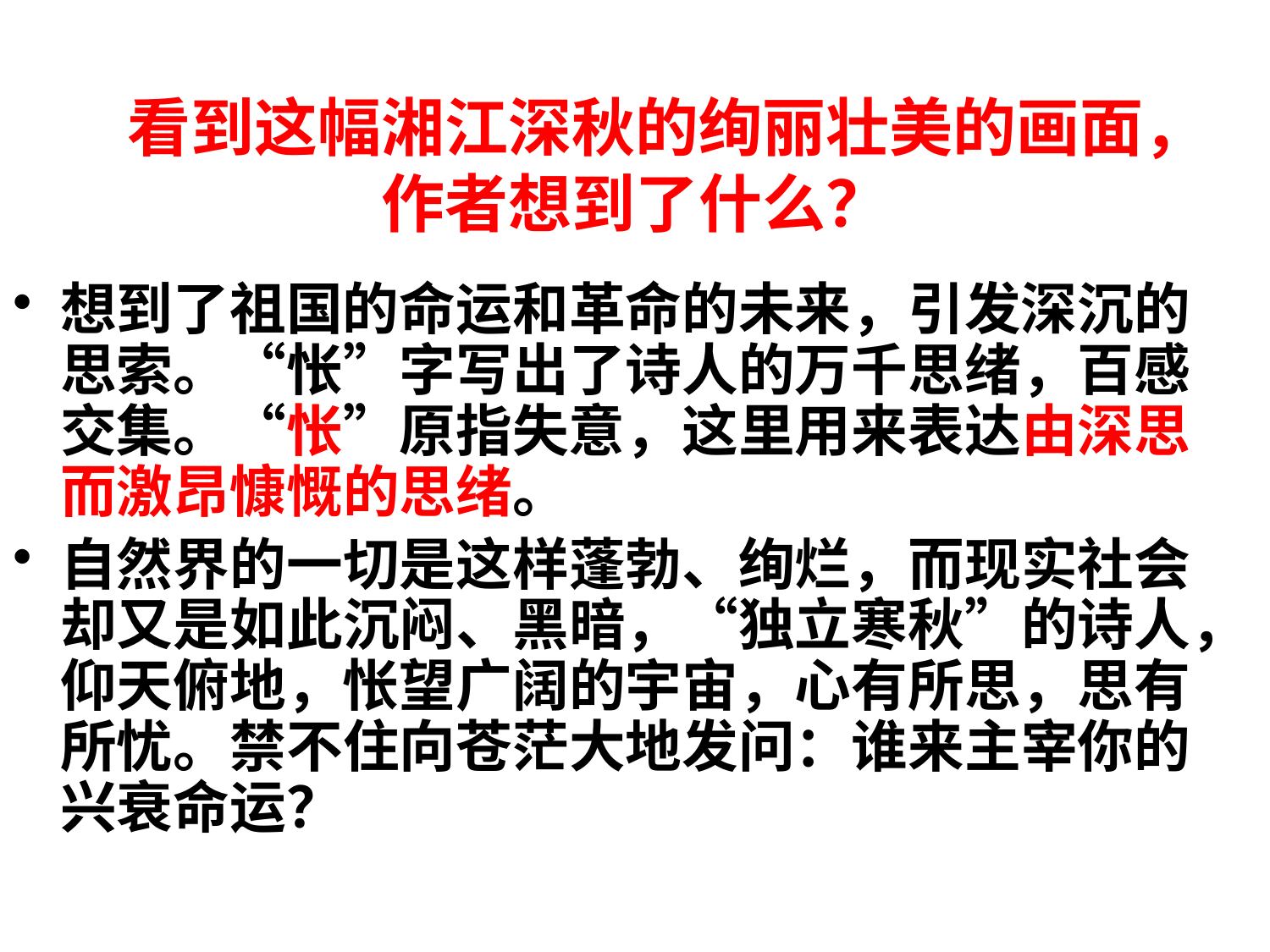

# 看到这幅湘江深秋的绚丽壮美的画面，作者想到了什么？
想到了祖国的命运和革命的未来，引发深沉的思索。“怅”字写出了诗人的万千思绪，百感交集。“怅”原指失意，这里用来表达由深思而激昂慷慨的思绪。
自然界的一切是这样蓬勃、绚烂，而现实社会却又是如此沉闷、黑暗，“独立寒秋”的诗人，仰天俯地，怅望广阔的宇宙，心有所思，思有所忧。禁不住向苍茫大地发问：谁来主宰你的兴衰命运？